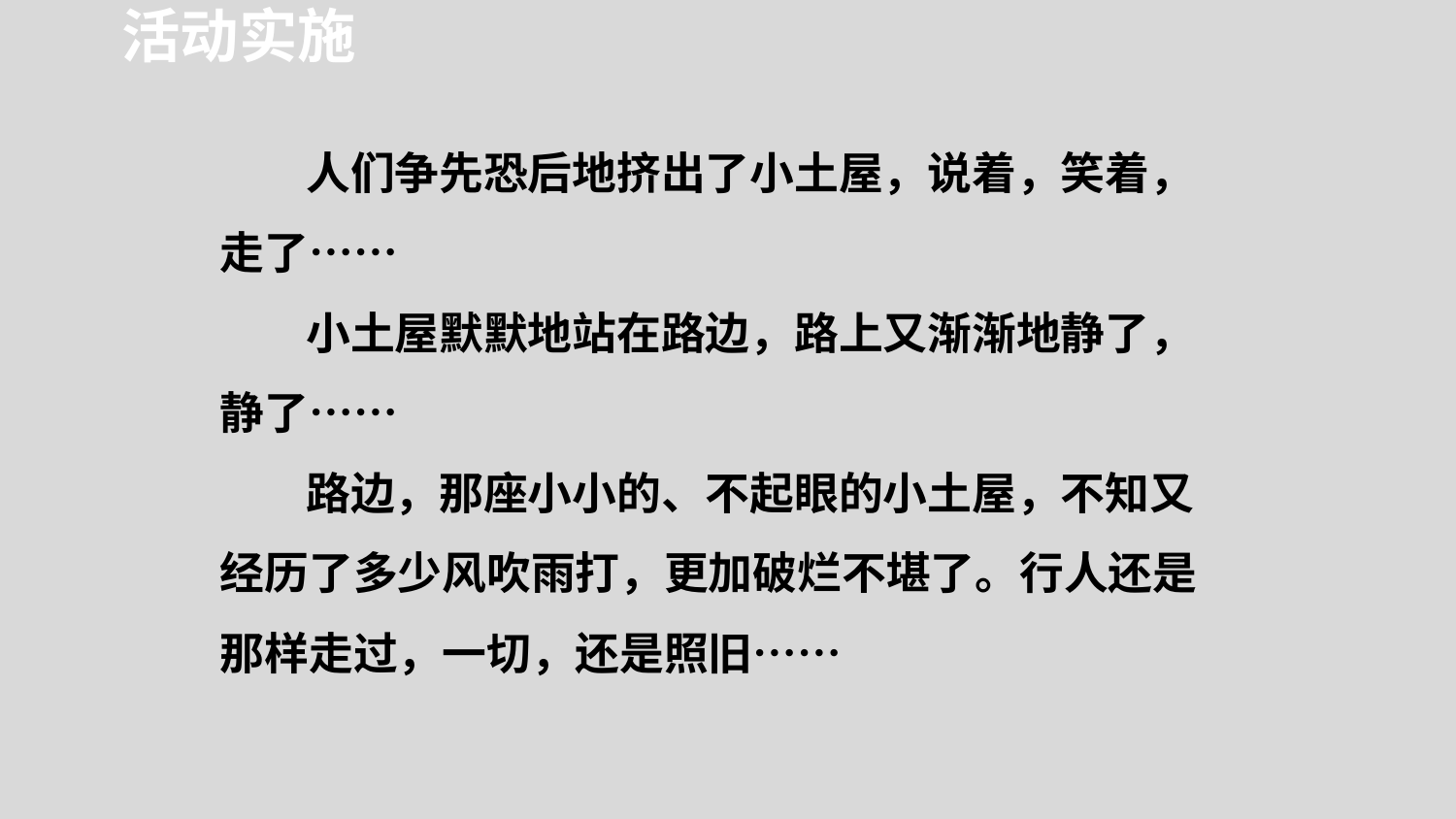

活动实施
人们争先恐后地挤出了小土屋，说着，笑着，走了……
小土屋默默地站在路边，路上又渐渐地静了，静了……
路边，那座小小的、不起眼的小土屋，不知又经历了多少风吹雨打，更加破烂不堪了。行人还是那样走过，一切，还是照旧……